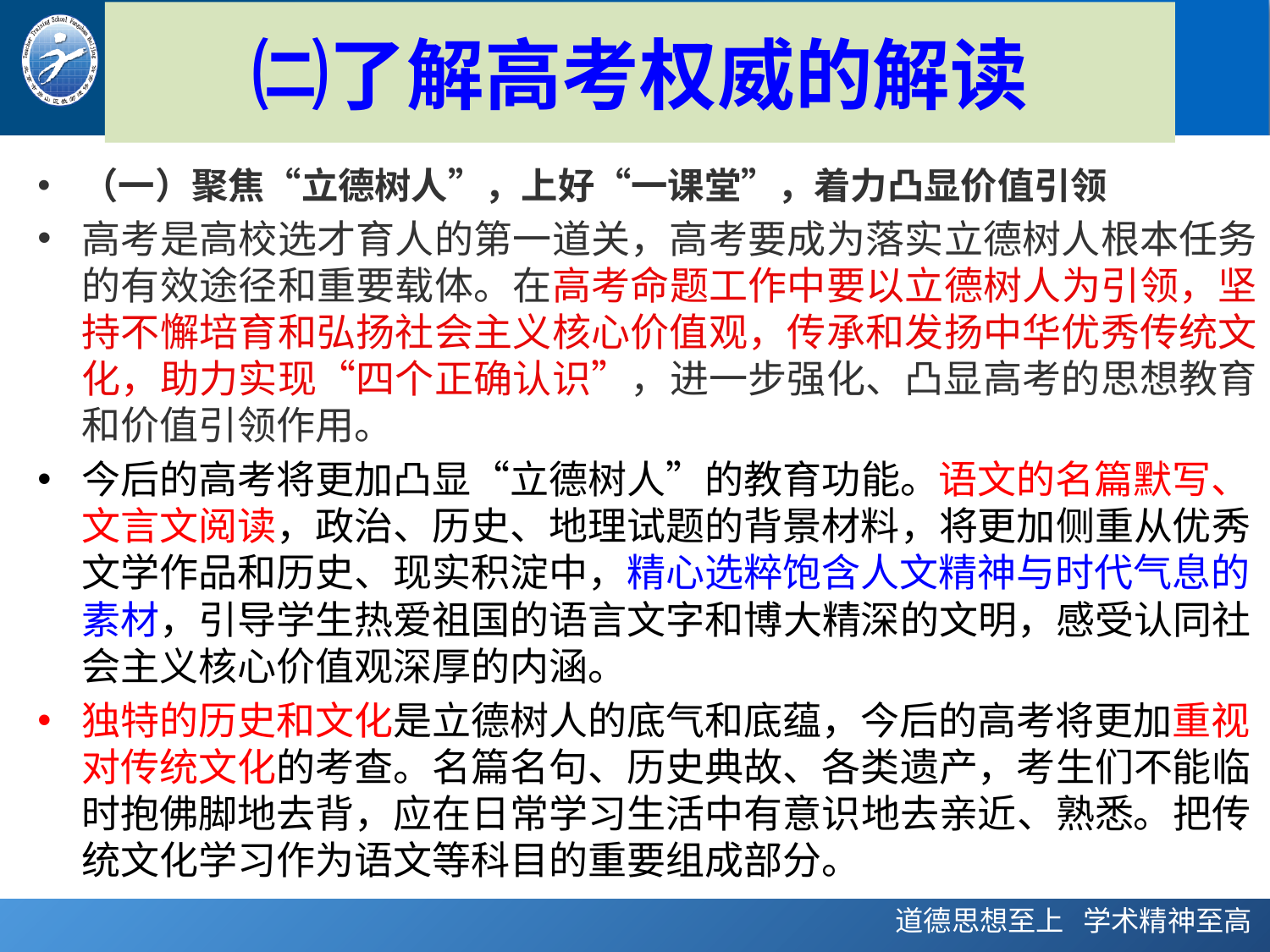

# ㈡了解高考权威的解读
（一）聚焦“立德树人”，上好“一课堂”，着力凸显价值引领
高考是高校选才育人的第一道关，高考要成为落实立德树人根本任务的有效途径和重要载体。在高考命题工作中要以立德树人为引领，坚持不懈培育和弘扬社会主义核心价值观，传承和发扬中华优秀传统文化，助力实现“四个正确认识”，进一步强化、凸显高考的思想教育和价值引领作用。
今后的高考将更加凸显“立德树人”的教育功能。语文的名篇默写、文言文阅读，政治、历史、地理试题的背景材料，将更加侧重从优秀文学作品和历史、现实积淀中，精心选粹饱含人文精神与时代气息的素材，引导学生热爱祖国的语言文字和博大精深的文明，感受认同社会主义核心价值观深厚的内涵。
独特的历史和文化是立德树人的底气和底蕴，今后的高考将更加重视对传统文化的考查。名篇名句、历史典故、各类遗产，考生们不能临时抱佛脚地去背，应在日常学习生活中有意识地去亲近、熟悉。把传统文化学习作为语文等科目的重要组成部分。